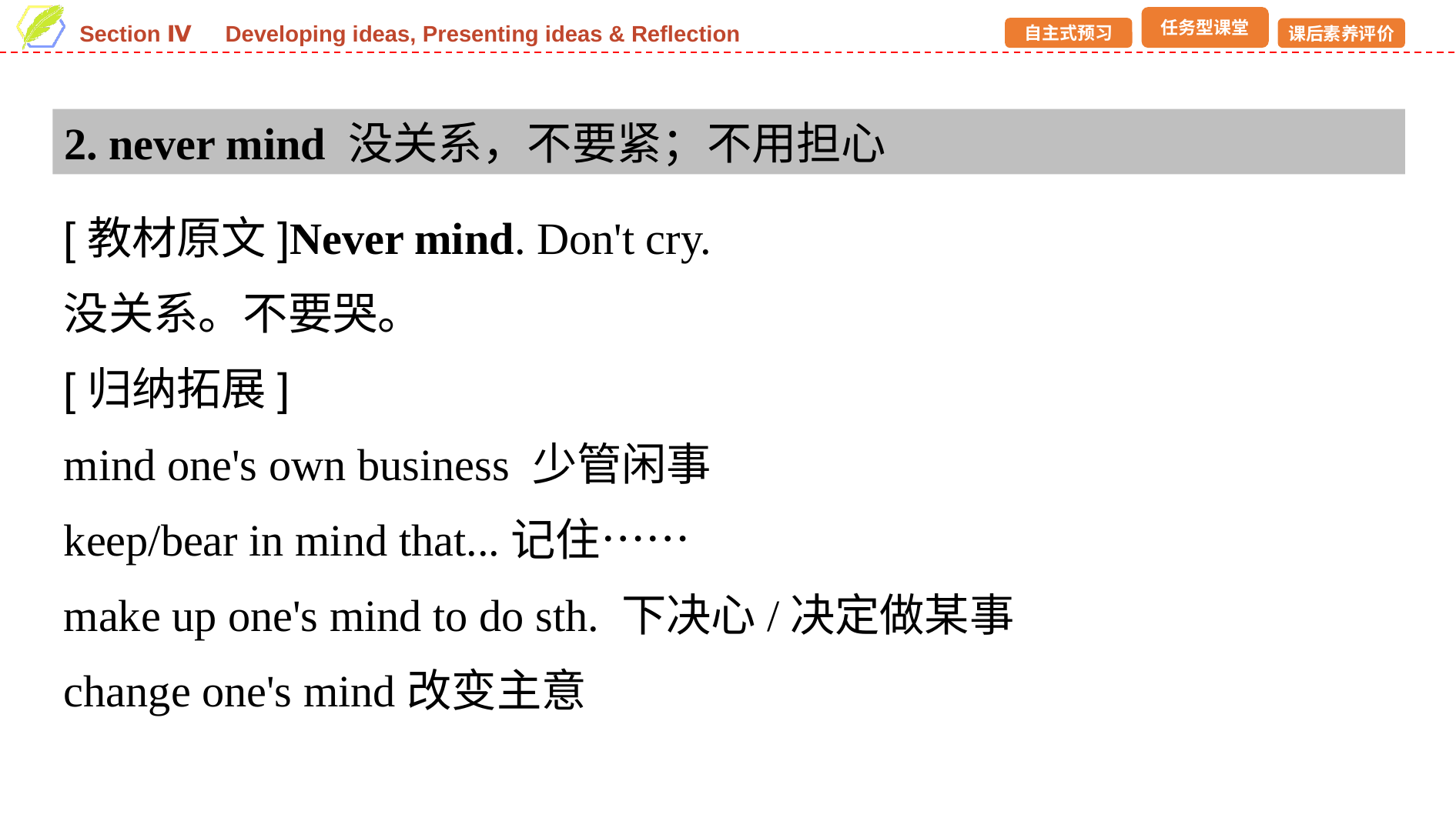

2. never mind 没关系，不要紧；不用担心
[教材原文]Never mind. Don't cry.
没关系。不要哭。
[归纳拓展]
mind one's own business 少管闲事
keep/bear in mind that...记住……
make up one's mind to do sth. 下决心/决定做某事
change one's mind改变主意